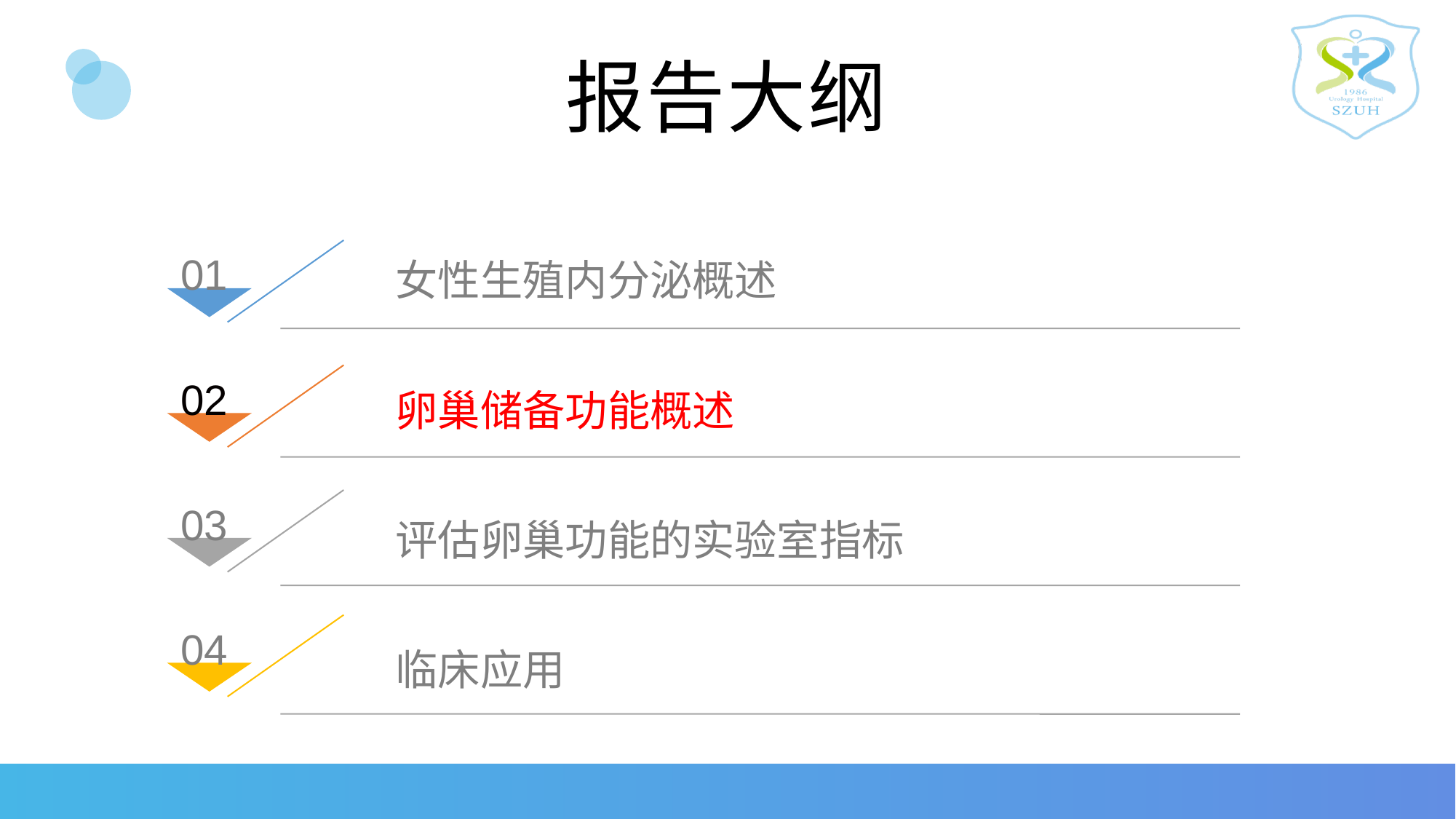

# 报告大纲

01
女性生殖内分泌概述

02
卵巢储备功能概述

03
评估卵巢功能的实验室指标

04
临床应用